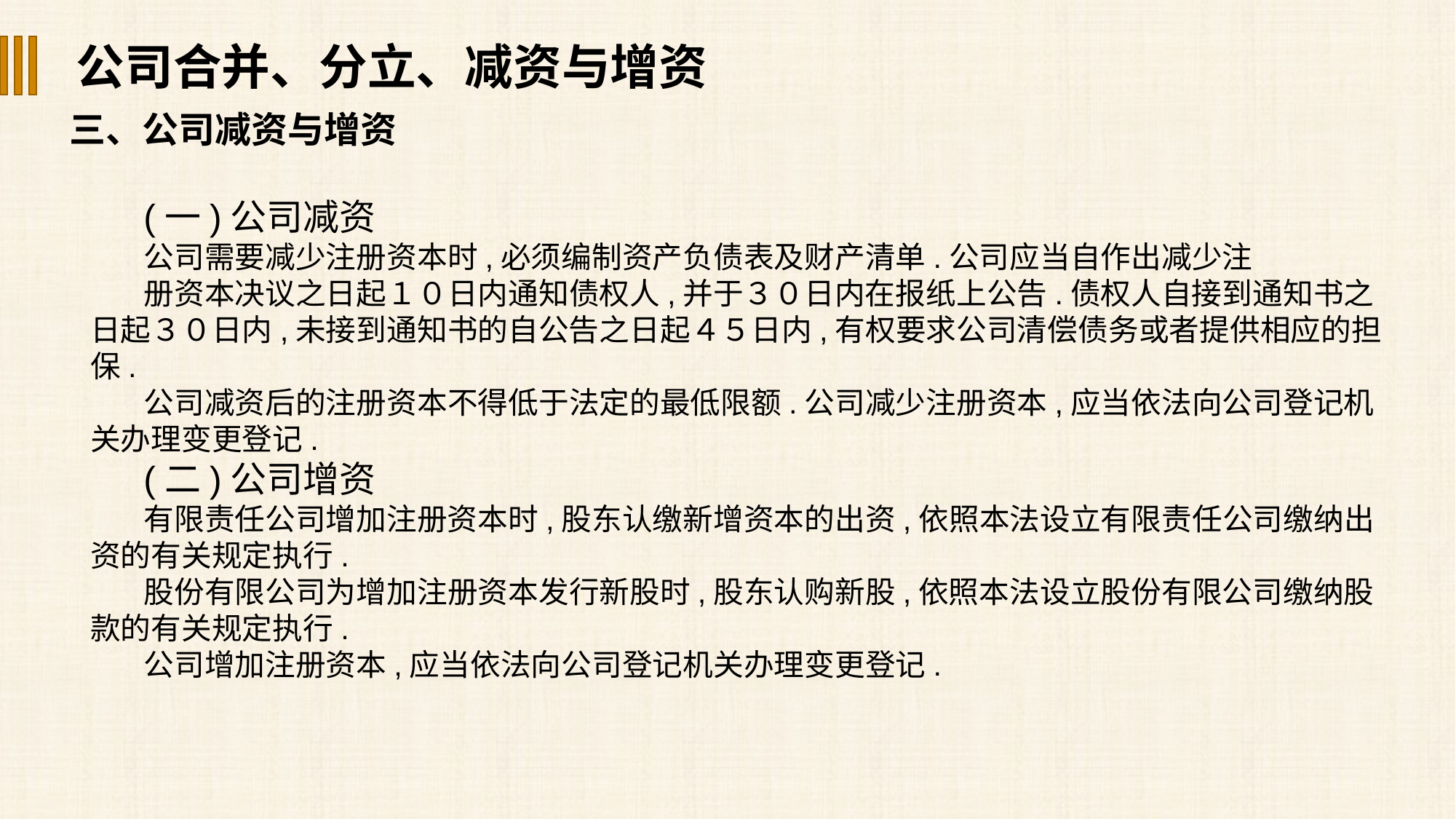

公司合并、分立、减资与增资

三、公司减资与增资

(一)公司减资
公司需要减少注册资本时,必须编制资产负债表及财产清单.公司应当自作出减少注
册资本决议之日起１０日内通知债权人,并于３０日内在报纸上公告.债权人自接到通知书之日起３０日内,未接到通知书的自公告之日起４５日内,有权要求公司清偿债务或者提供相应的担保.
公司减资后的注册资本不得低于法定的最低限额.公司减少注册资本,应当依法向公司登记机关办理变更登记.
(二)公司增资
有限责任公司增加注册资本时,股东认缴新增资本的出资,依照本法设立有限责任公司缴纳出资的有关规定执行.
股份有限公司为增加注册资本发行新股时,股东认购新股,依照本法设立股份有限公司缴纳股款的有关规定执行.
公司增加注册资本,应当依法向公司登记机关办理变更登记.